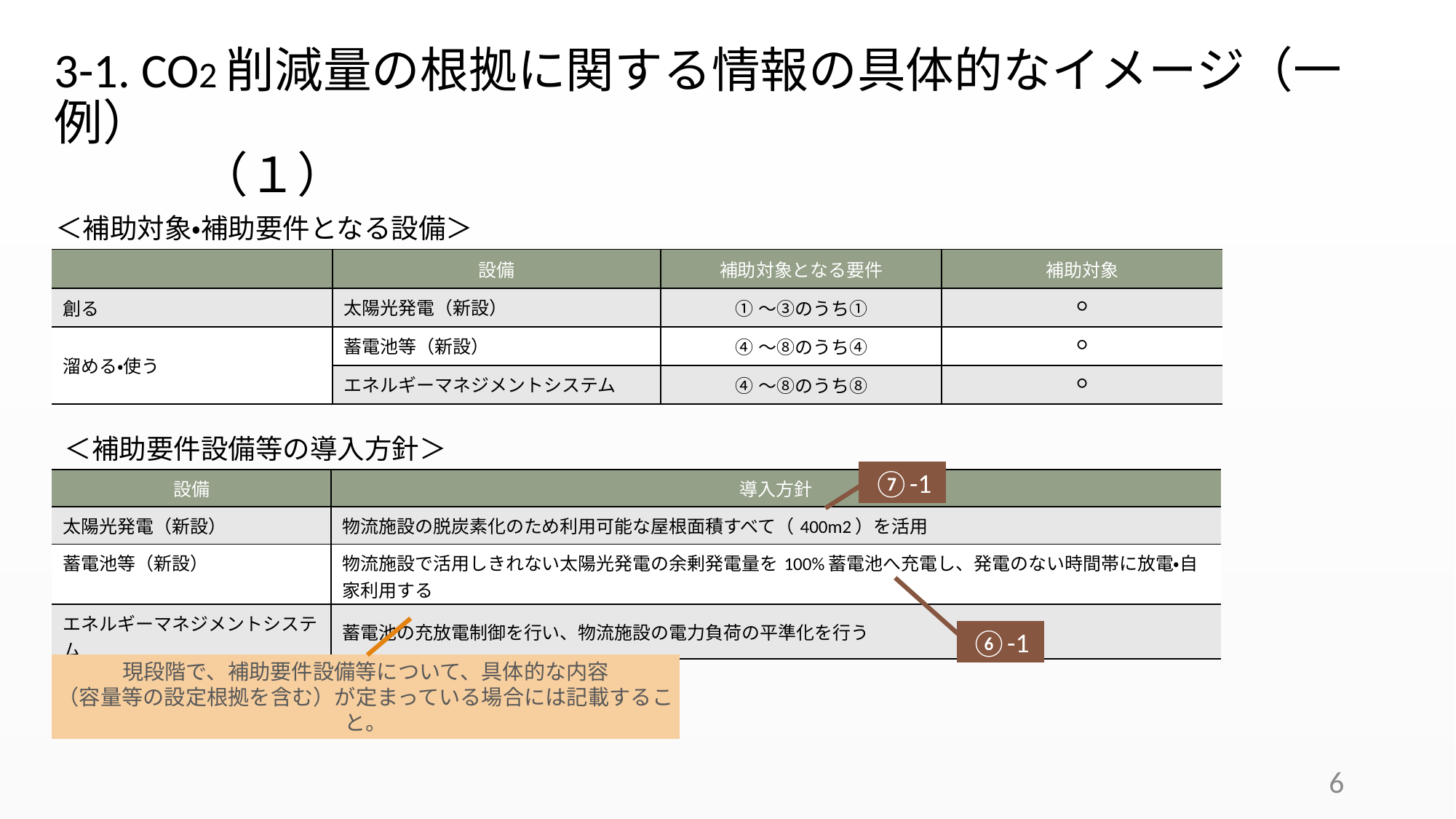

# 3-1. CO2削減量の根拠に関する情報の具体的なイメージ（一例）　　 　　　（１）

＜補助対象・補助要件となる設備＞
|  | 設備 | 補助対象となる要件 | 補助対象 |
| --- | --- | --- | --- |
| 創る | 太陽光発電（新設） | ①～③のうち① | ○ |
| 溜める・使う | 蓄電池等（新設） | ④～⑧のうち④ | ○ |
|  | エネルギーマネジメントシステム | ④～⑧のうち⑧ | ○ |
＜補助要件設備等の導入方針＞
⑦-1
| 設備 | 導入方針 |
| --- | --- |
| 太陽光発電（新設） | 物流施設の脱炭素化のため利用可能な屋根面積すべて（400m2）を活用 |
| 蓄電池等（新設） | 物流施設で活用しきれない太陽光発電の余剰発電量を100%蓄電池へ充電し、発電のない時間帯に放電・自家利用する |
| エネルギーマネジメントシステム | 蓄電池の充放電制御を行い、物流施設の電力負荷の平準化を行う |
|  |
| --- |
⑥-1
現段階で、補助要件設備等について、具体的な内容
（容量等の設定根拠を含む）が定まっている場合には記載すること。
6